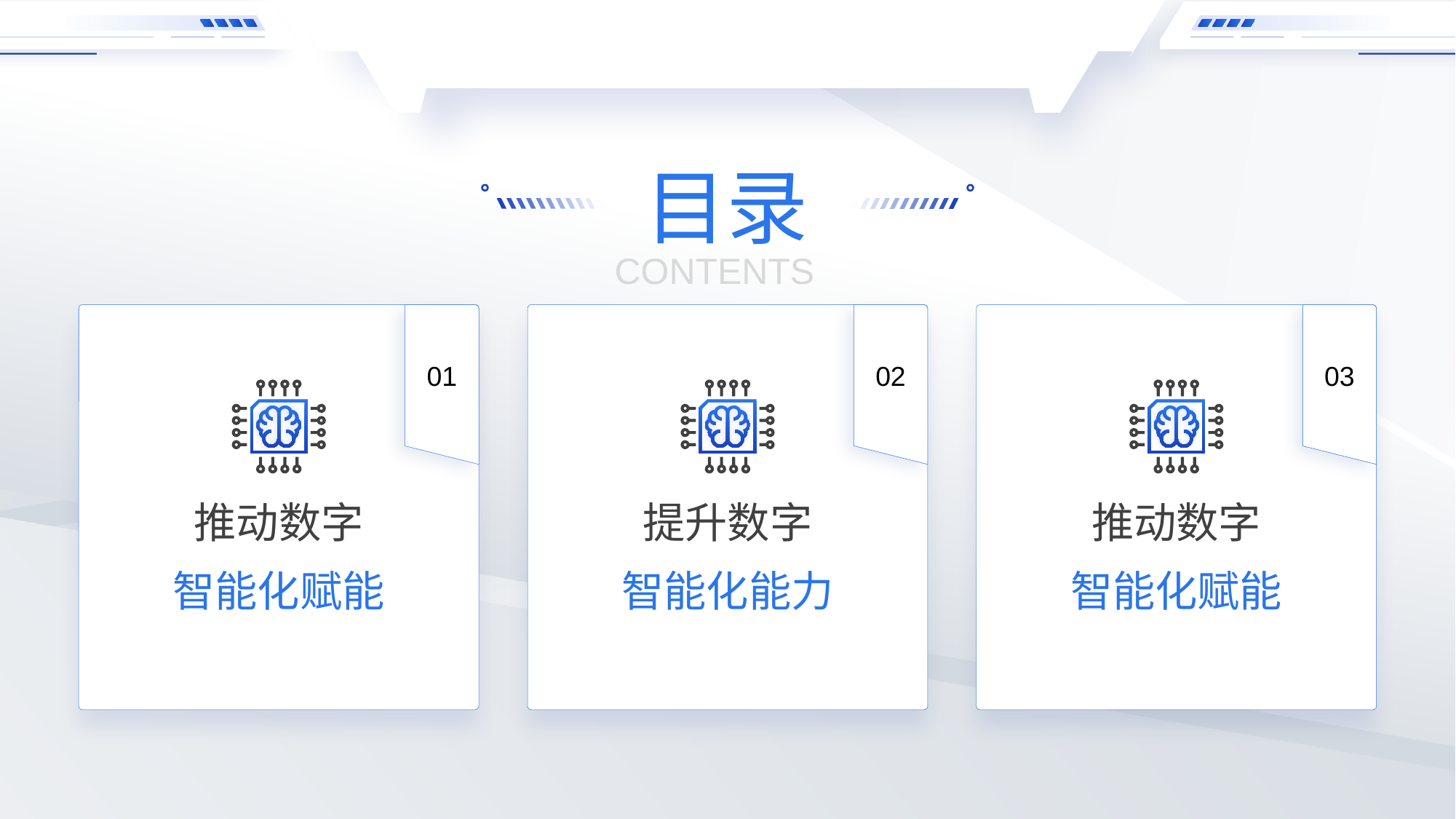

目录
目录

CONTENTS

01
02
03

推动数字
提升数字
推动数字
智能化赋能
智能化能力
智能化赋能